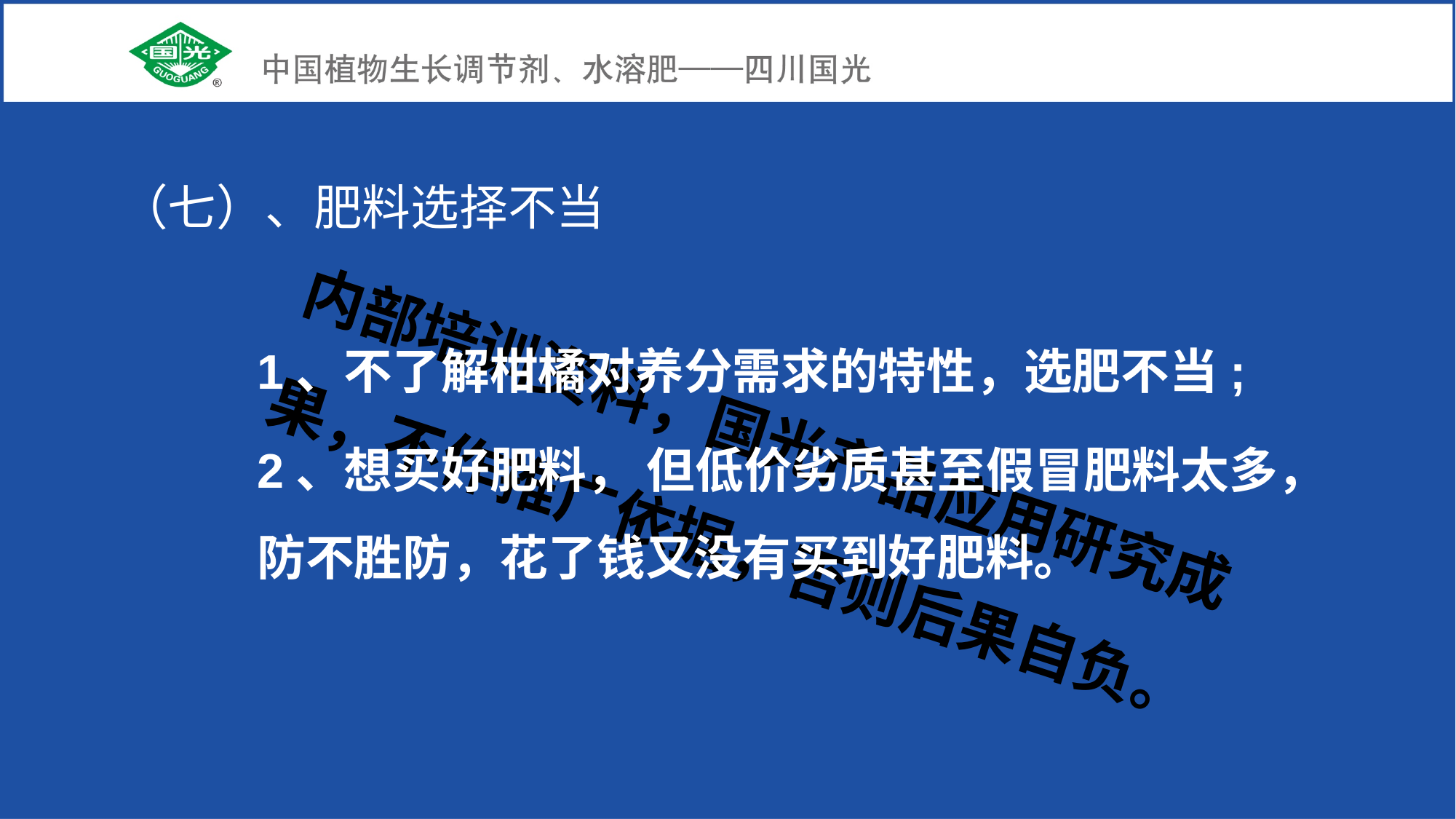

（七）、肥料选择不当
1、不了解柑橘对养分需求的特性，选肥不当;
2、想买好肥料， 但低价劣质甚至假冒肥料太多，防不胜防，花了钱又没有买到好肥料。